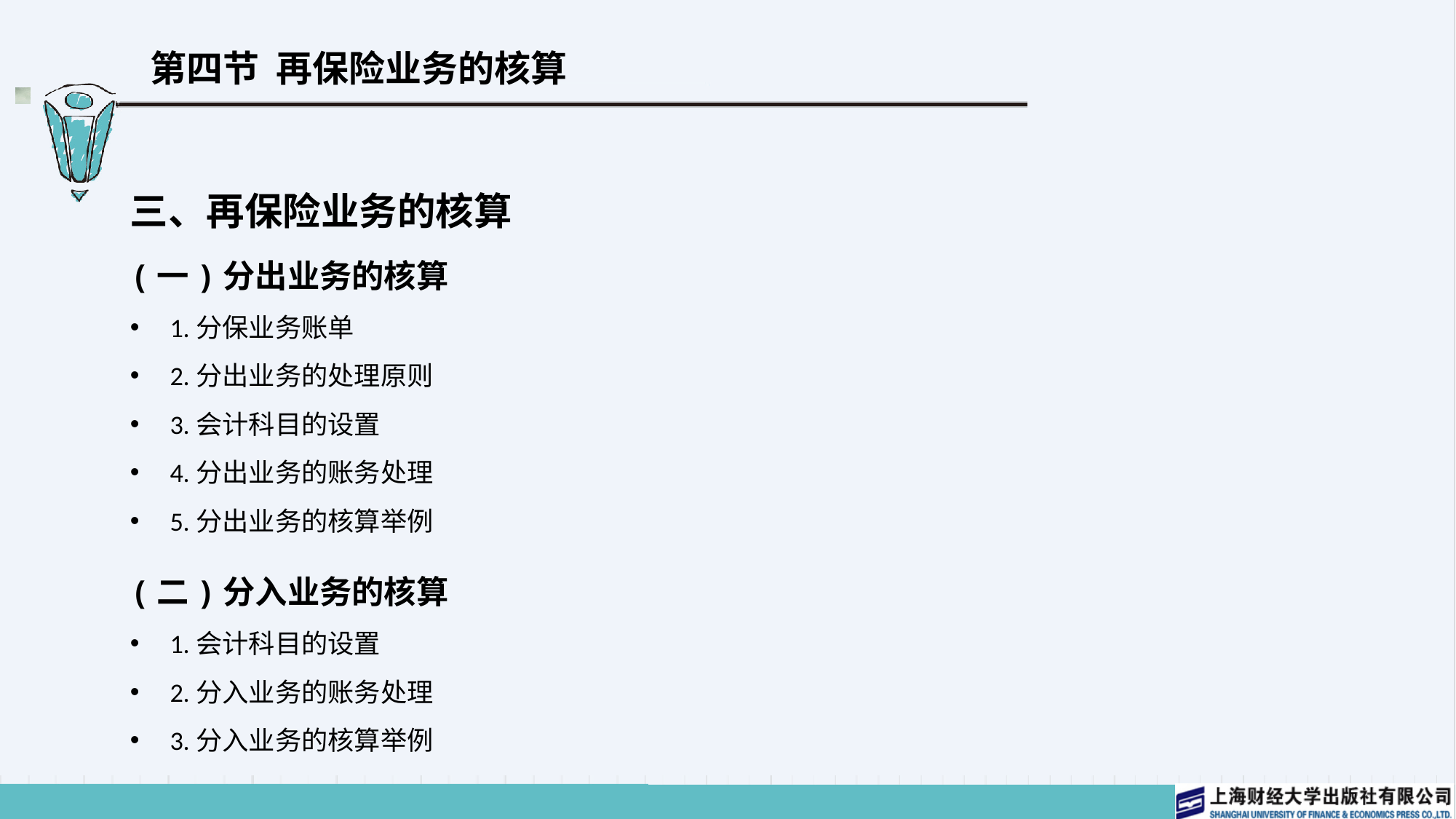

# 第四节  再保险业务的核算
三、再保险业务的核算
(一)分出业务的核算
1.分保业务账单
2.分出业务的处理原则
3.会计科目的设置
4.分出业务的账务处理
5.分出业务的核算举例
(二)分入业务的核算
1.会计科目的设置
2.分入业务的账务处理
3.分入业务的核算举例